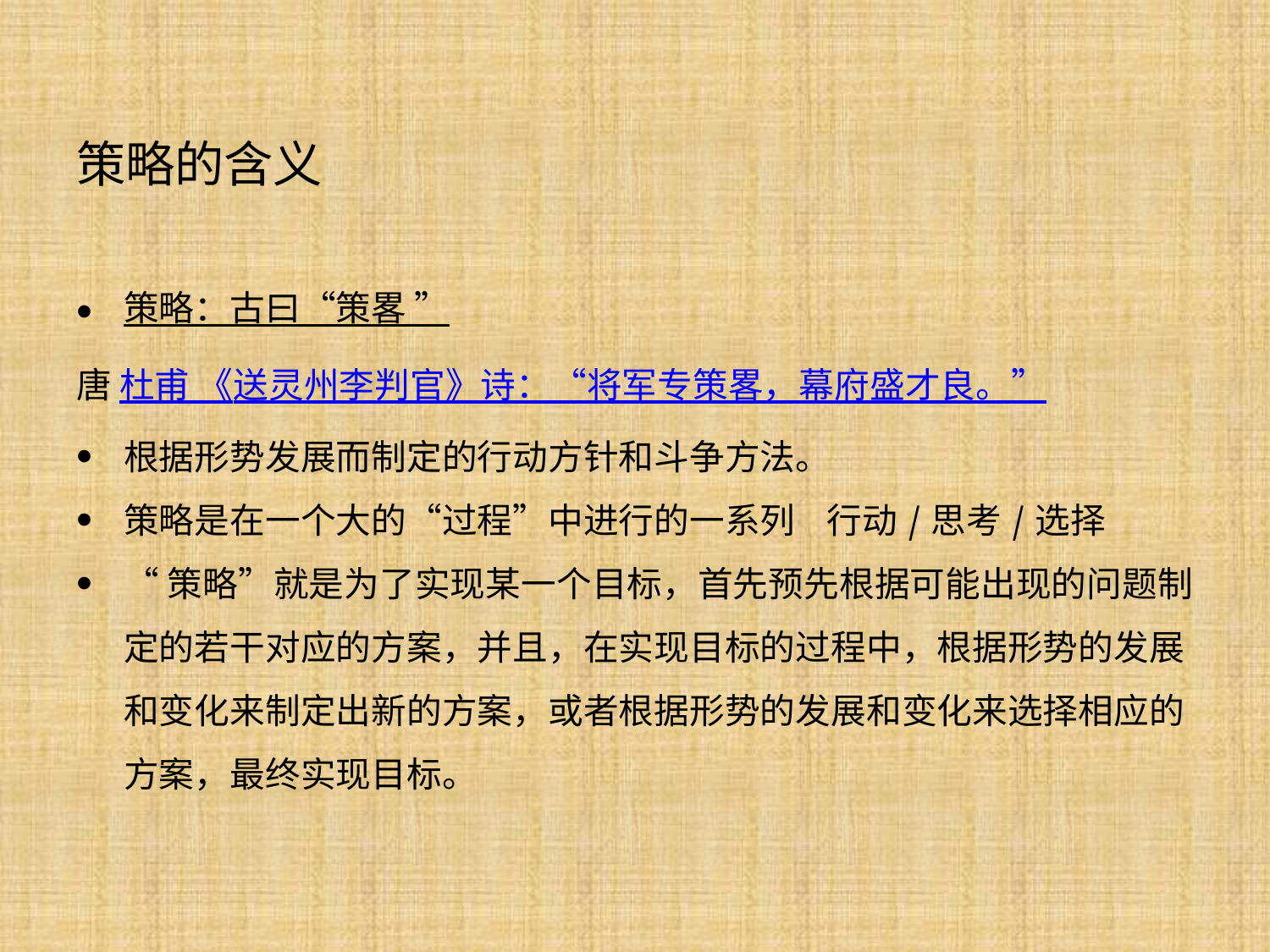

# 策略的含义
策略：古曰“策畧 ”
唐 杜甫 《送灵州李判官》诗：“将军专策畧，幕府盛才良。”
根据形势发展而制定的行动方针和斗争方法。
策略是在一个大的“过程”中进行的一系列    行动/思考/选择
“策略”就是为了实现某一个目标，首先预先根据可能出现的问题制定的若干对应的方案，并且，在实现目标的过程中，根据形势的发展和变化来制定出新的方案，或者根据形势的发展和变化来选择相应的方案，最终实现目标。